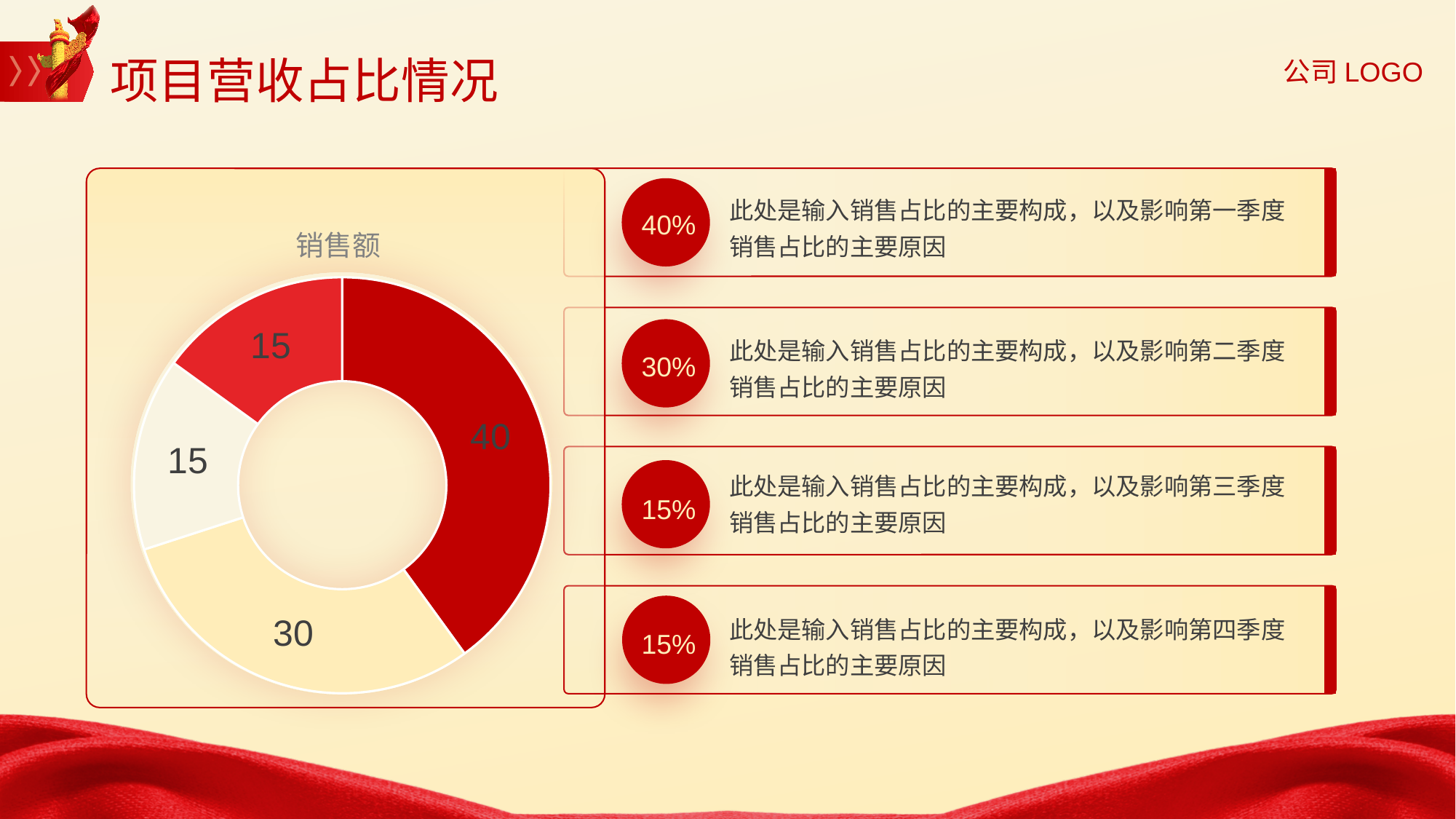

项目营收占比情况

### Chart:

| Category | 销售额 |
|---|---|
| 第一季度 | 40.0 |
| 第二季度 | 30.0 |
| 第三季度 | 15.0 |
| 第四季度 | 15.0 |

此处是输入销售占比的主要构成，以及影响第一季度销售占比的主要原因
40%

此处是输入销售占比的主要构成，以及影响第二季度销售占比的主要原因
30%

此处是输入销售占比的主要构成，以及影响第三季度销售占比的主要原因

15%

此处是输入销售占比的主要构成，以及影响第四季度销售占比的主要原因
15%